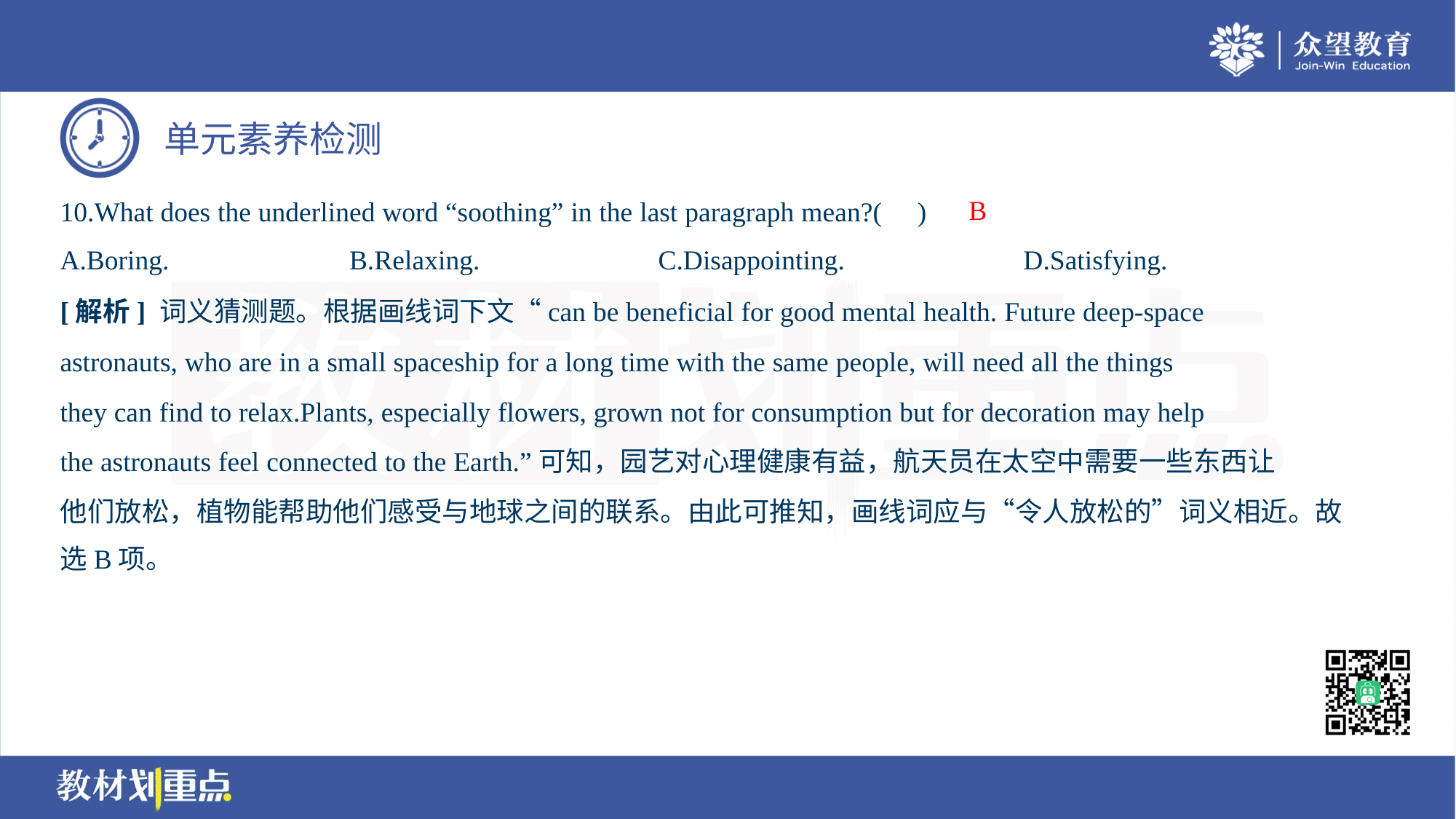

B
10.What does the underlined word “soothing” in the last paragraph mean?(     )
A.Boring.	B.Relaxing.	C.Disappointing.	D.Satisfying.
[解析] 词义猜测题。根据画线词下文“can be beneficial for good mental health. Future deep-space
astronauts, who are in a small spaceship for a long time with the same people, will need all the things
they can find to relax.Plants, especially flowers, grown not for consumption but for decoration may help
the astronauts feel connected to the Earth.”可知，园艺对心理健康有益，航天员在太空中需要一些东西让
他们放松，植物能帮助他们感受与地球之间的联系。由此可推知，画线词应与“令人放松的”词义相近。故
选B项。